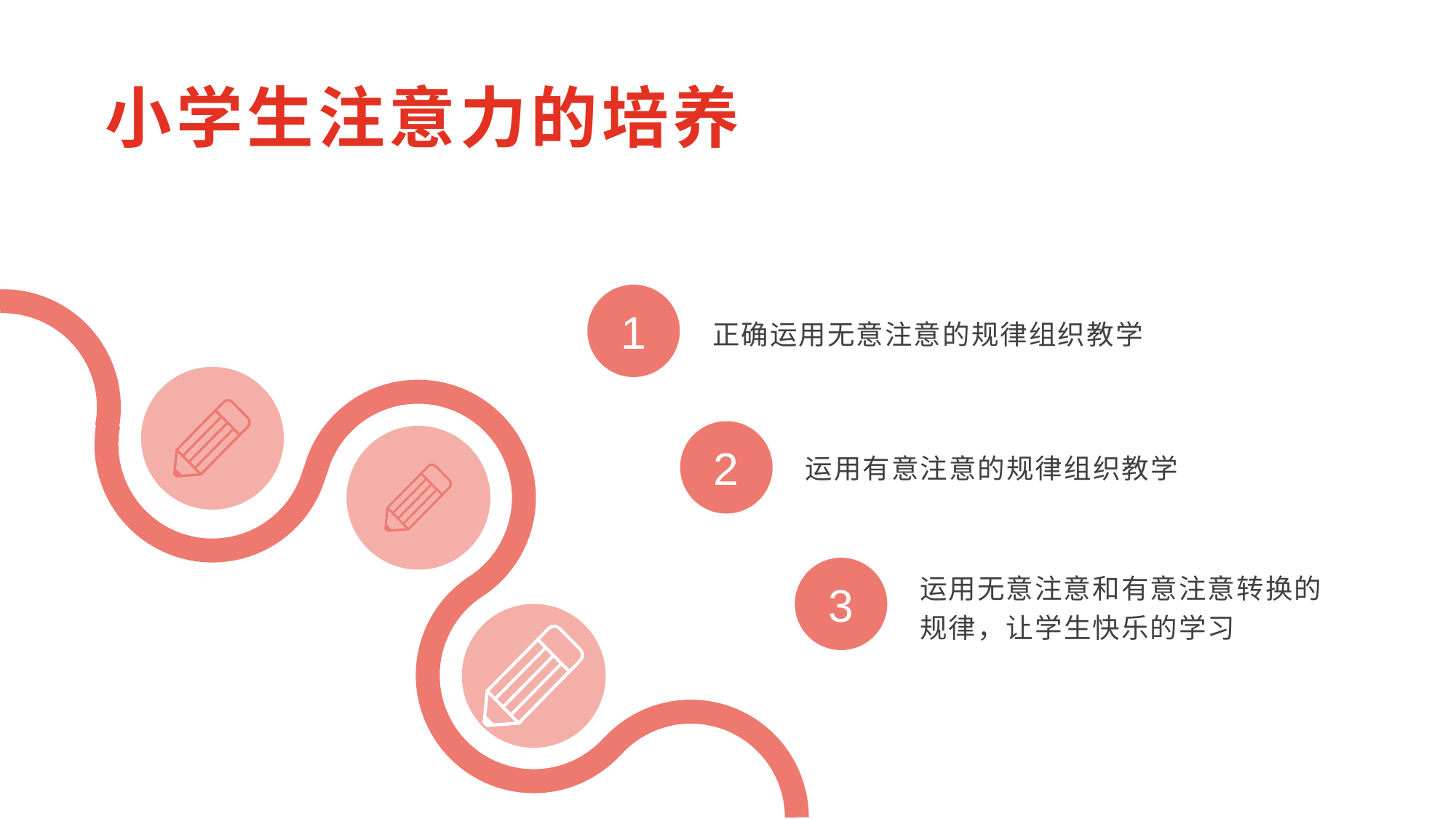

小学生注意力的培养
1
正确运用无意注意的规律组织教学

运用有意注意的规律组织教学
2

运用无意注意和有意注意转换的规律，让学生快乐的学习
3